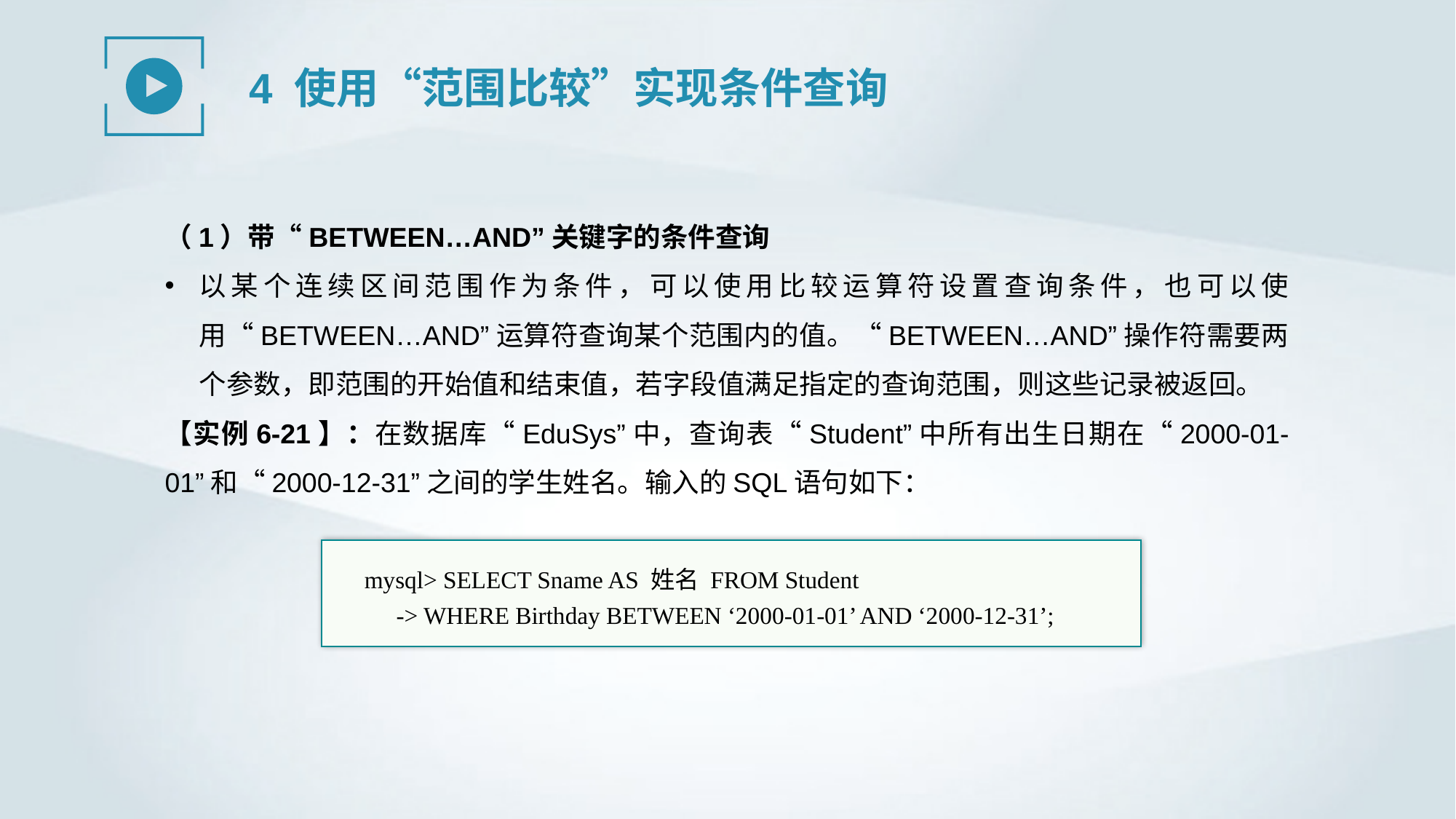

4 使用“范围比较”实现条件查询
（1）带“BETWEEN…AND”关键字的条件查询
以某个连续区间范围作为条件，可以使用比较运算符设置查询条件，也可以使用“BETWEEN…AND”运算符查询某个范围内的值。“BETWEEN…AND”操作符需要两个参数，即范围的开始值和结束值，若字段值满足指定的查询范围，则这些记录被返回。
【实例6-21】：在数据库“EduSys”中，查询表“Student”中所有出生日期在“2000-01-01”和“2000-12-31”之间的学生姓名。输入的SQL语句如下：
mysql> SELECT Sname AS 姓名 FROM Student
-> WHERE Birthday BETWEEN ‘2000-01-01’ AND ‘2000-12-31’;